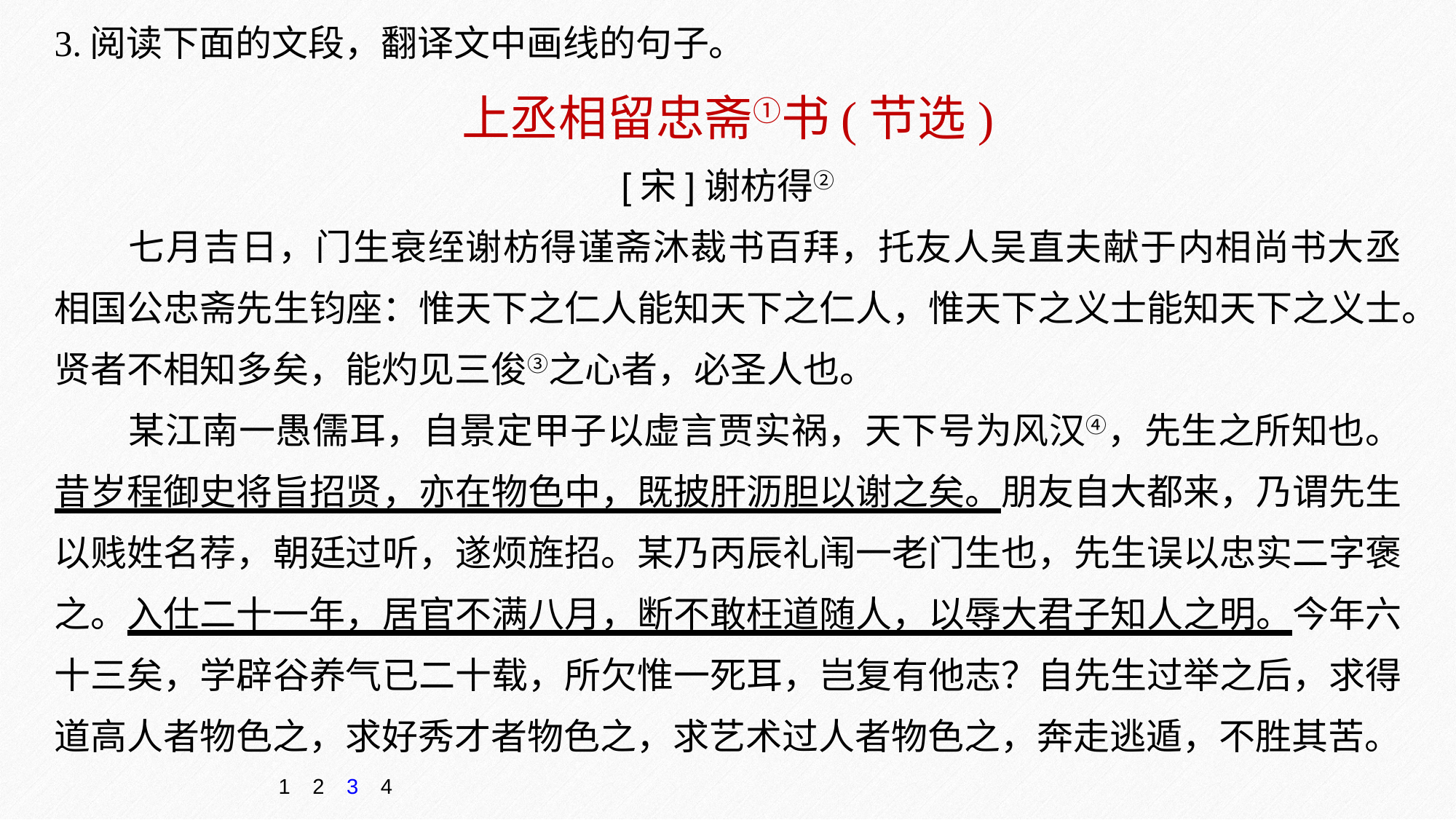

3.阅读下面的文段，翻译文中画线的句子。
上丞相留忠斋①书(节选)
[宋]谢枋得②
七月吉日，门生衰绖谢枋得谨斋沐裁书百拜，托友人吴直夫献于内相尚书大丞相国公忠斋先生钧座：惟天下之仁人能知天下之仁人，惟天下之义士能知天下之义士。贤者不相知多矣，能灼见三俊③之心者，必圣人也。
某江南一愚儒耳，自景定甲子以虚言贾实祸，天下号为风汉④，先生之所知也。昔岁程御史将旨招贤，亦在物色中，既披肝沥胆以谢之矣。朋友自大都来，乃谓先生以贱姓名荐，朝廷过听，遂烦旌招。某乃丙辰礼闱一老门生也，先生误以忠实二字褒之。入仕二十一年，居官不满八月，断不敢枉道随人，以辱大君子知人之明。今年六十三矣，学辟谷养气已二十载，所欠惟一死耳，岂复有他志？自先生过举之后，求得道高人者物色之，求好秀才者物色之，求艺术过人者物色之，奔走逃遁，不胜其苦。
1
2
3
4